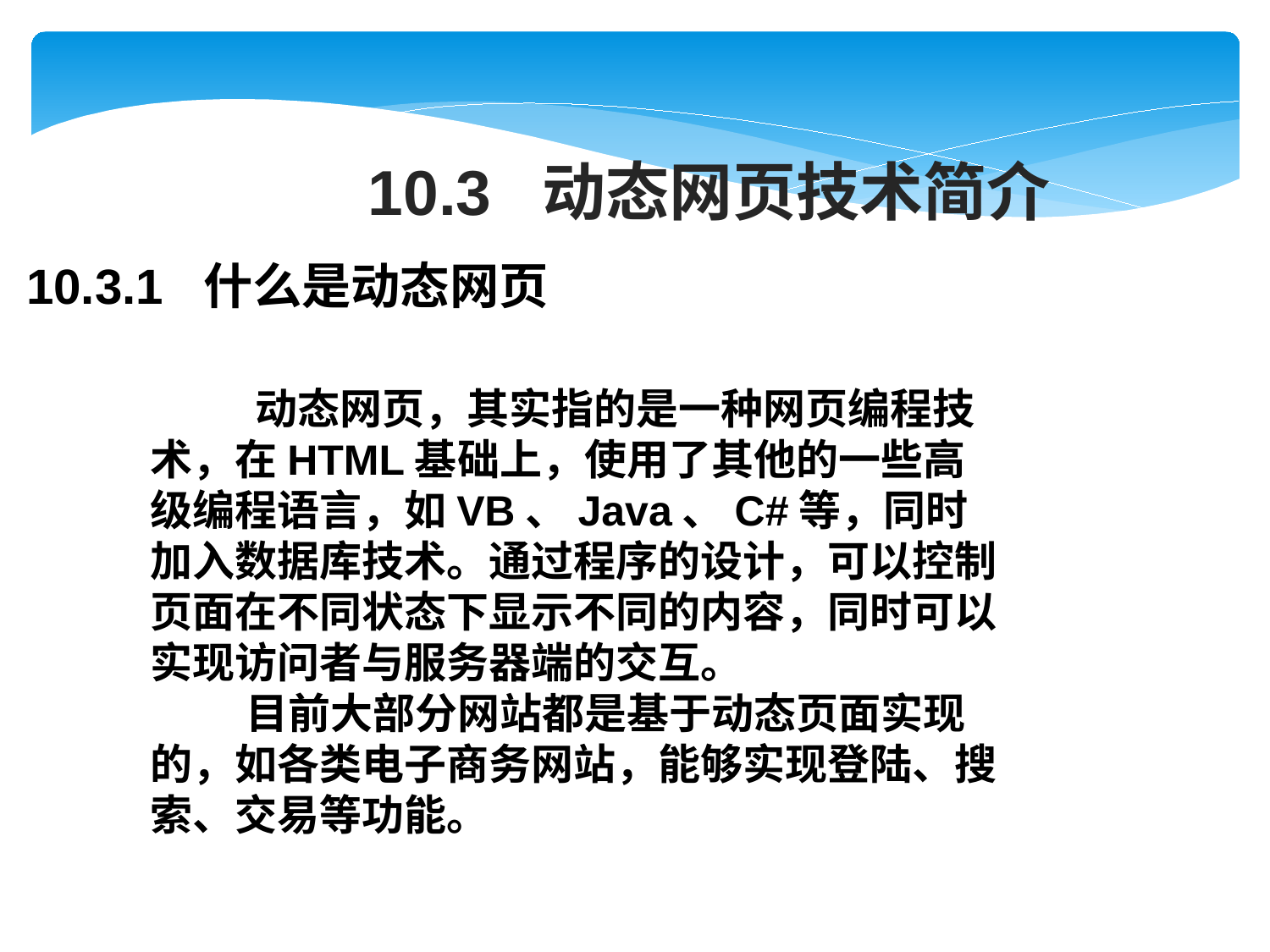

10.3  动态网页技术简介
10.3.1  什么是动态网页
          动态网页，其实指的是一种网页编程技术，在HTML基础上，使用了其他的一些高级编程语言，如VB、Java、C#等，同时加入数据库技术。通过程序的设计，可以控制页面在不同状态下显示不同的内容，同时可以实现访问者与服务器端的交互。
         目前大部分网站都是基于动态页面实现的，如各类电子商务网站，能够实现登陆、搜索、交易等功能。